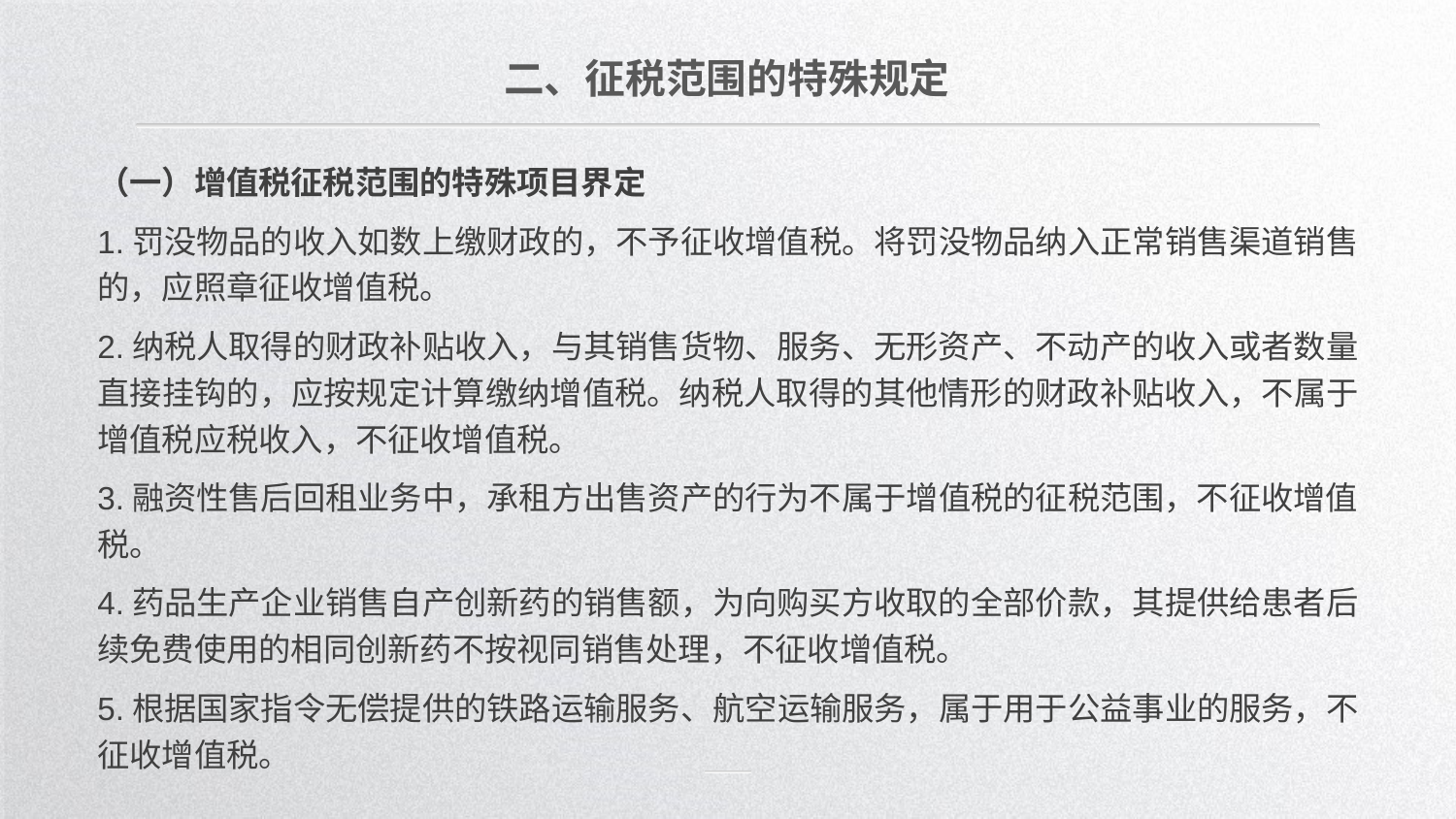

二、征税范围的特殊规定
（一）增值税征税范围的特殊项目界定
1.罚没物品的收入如数上缴财政的，不予征收增值税。将罚没物品纳入正常销售渠道销售的，应照章征收增值税。
2.纳税人取得的财政补贴收入，与其销售货物、服务、无形资产、不动产的收入或者数量直接挂钩的，应按规定计算缴纳增值税。纳税人取得的其他情形的财政补贴收入，不属于增值税应税收入，不征收增值税。
3.融资性售后回租业务中，承租方出售资产的行为不属于增值税的征税范围，不征收增值税。
4.药品生产企业销售自产创新药的销售额，为向购买方收取的全部价款，其提供给患者后续免费使用的相同创新药不按视同销售处理，不征收增值税。
5.根据国家指令无偿提供的铁路运输服务、航空运输服务，属于用于公益事业的服务，不征收增值税。